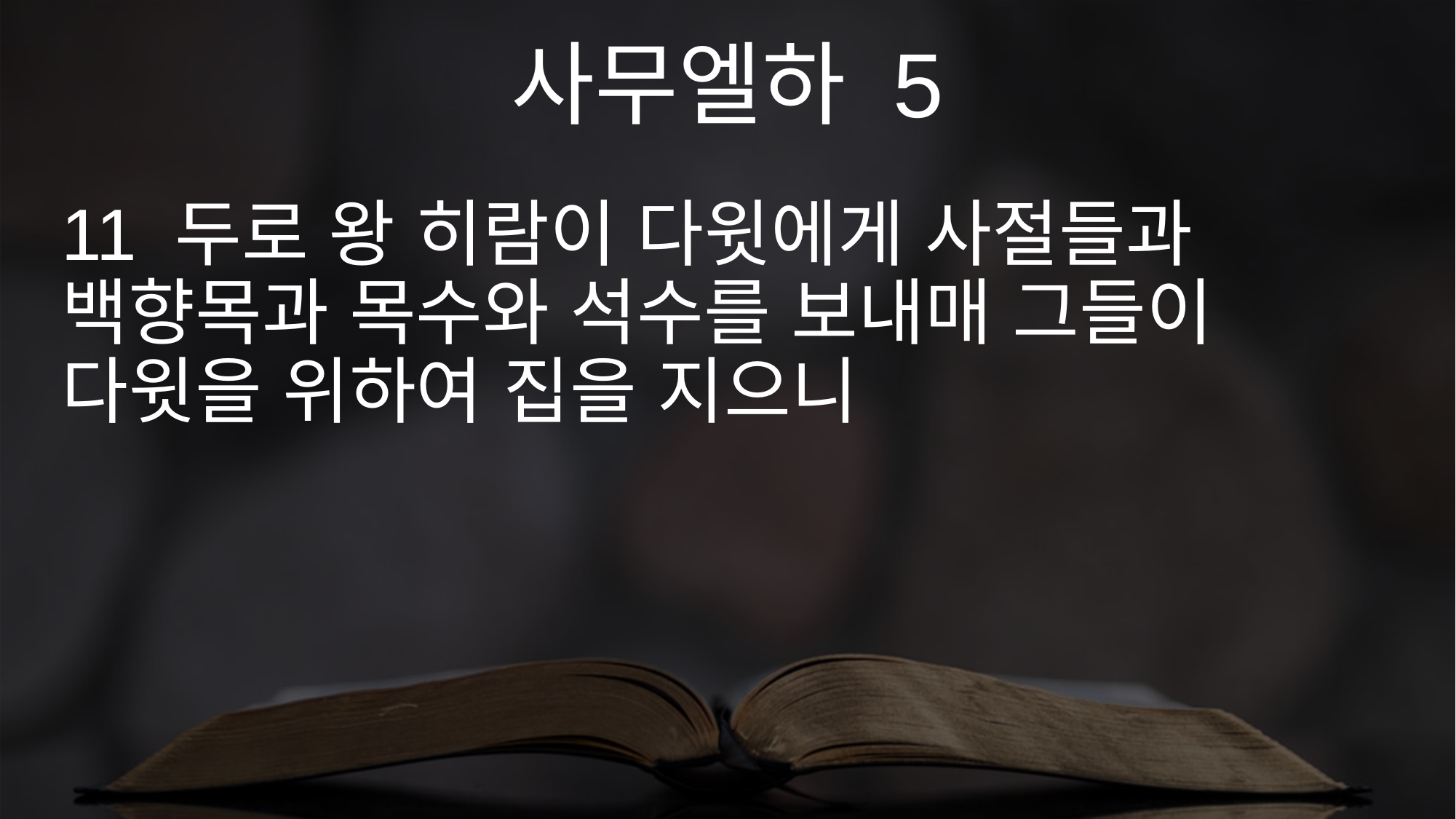

사무엘하 5
11 두로 왕 히람이 다윗에게 사절들과 백향목과 목수와 석수를 보내매 그들이 다윗을 위하여 집을 지으니